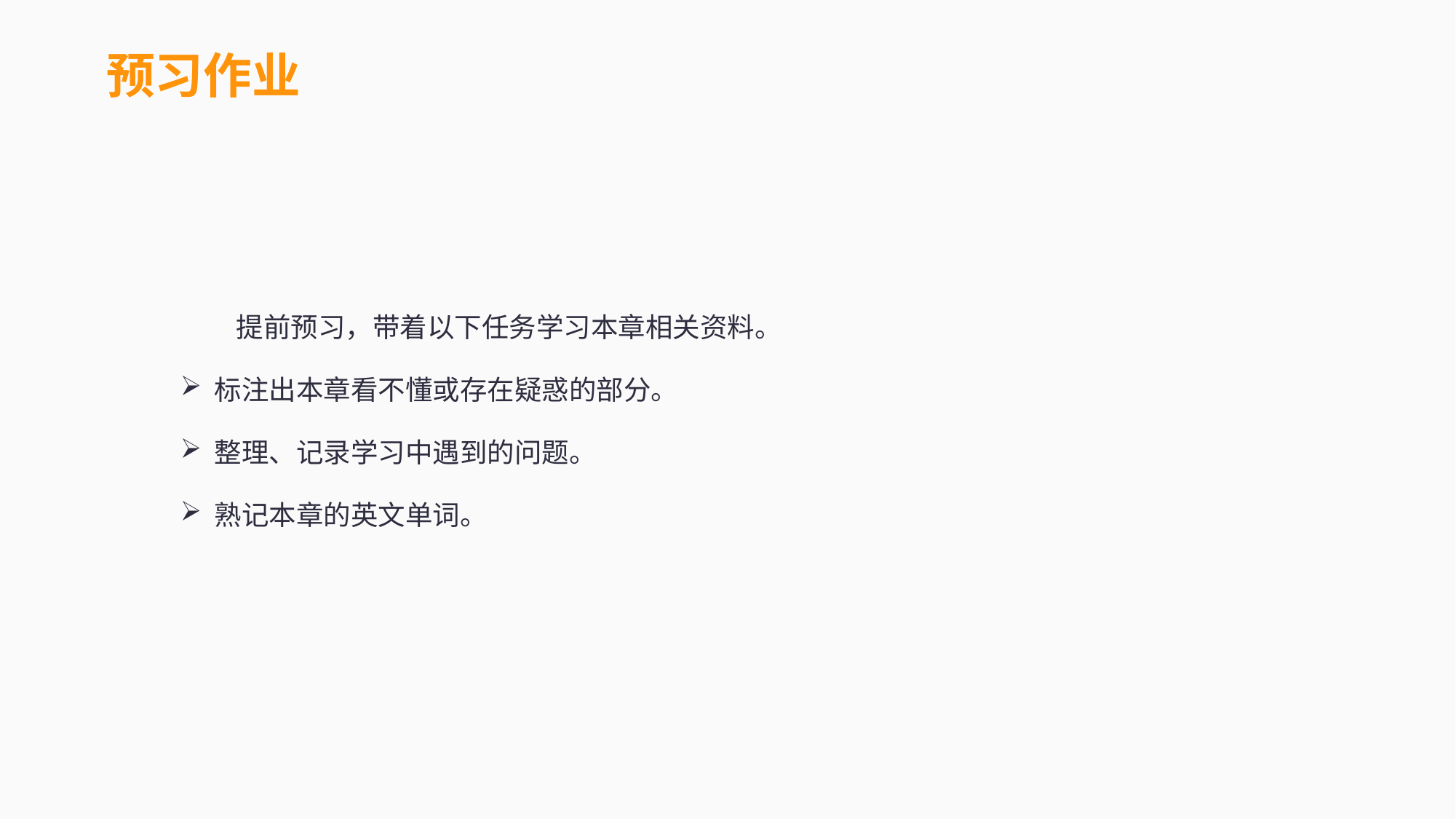

预习作业
提前预习，带着以下任务学习本章相关资料。
标注出本章看不懂或存在疑惑的部分。
整理、记录学习中遇到的问题。
熟记本章的英文单词。